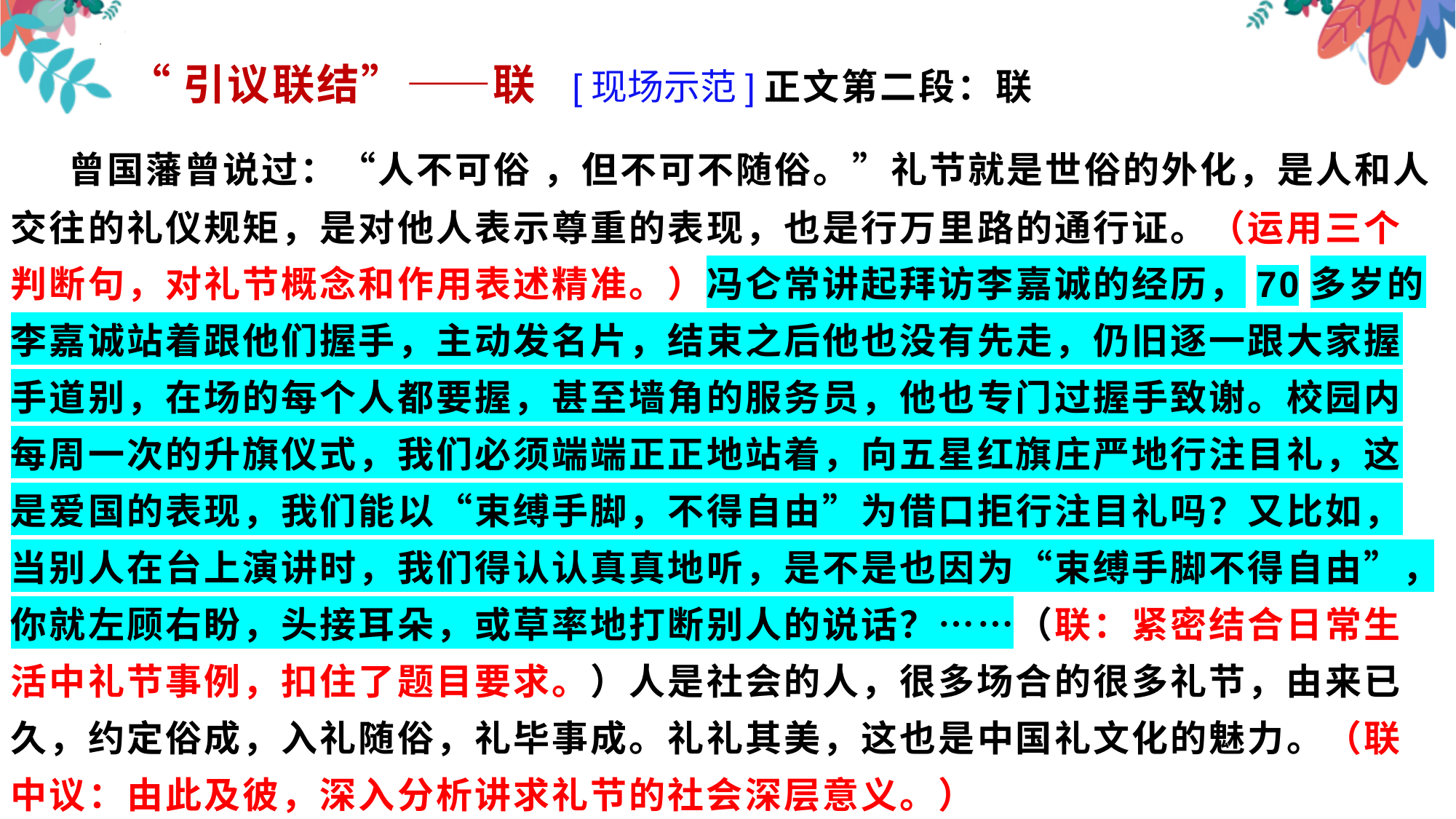

“引议联结”——联  [现场示范]正文第二段：联
    曾国藩曾说过：“人不可俗 ，但不可不随俗。”礼节就是世俗的外化，是人和人交往的礼仪规矩，是对他人表示尊重的表现，也是行万里路的通行证。（运用三个判断句，对礼节概念和作用表述精准。）冯仑常讲起拜访李嘉诚的经历，70多岁的李嘉诚站着跟他们握手，主动发名片，结束之后他也没有先走，仍旧逐一跟大家握手道别，在场的每个人都要握，甚至墙角的服务员，他也专门过握手致谢。校园内每周一次的升旗仪式，我们必须端端正正地站着，向五星红旗庄严地行注目礼，这是爱国的表现，我们能以“束缚手脚，不得自由”为借口拒行注目礼吗？又比如，当别人在台上演讲时，我们得认认真真地听，是不是也因为“束缚手脚不得自由”，你就左顾右盼，头接耳朵，或草率地打断别人的说话？……（联：紧密结合日常生活中礼节事例，扣住了题目要求。）人是社会的人，很多场合的很多礼节，由来已久，约定俗成，入礼随俗，礼毕事成。礼礼其美，这也是中国礼文化的魅力。（联中议：由此及彼，深入分析讲求礼节的社会深层意义。）